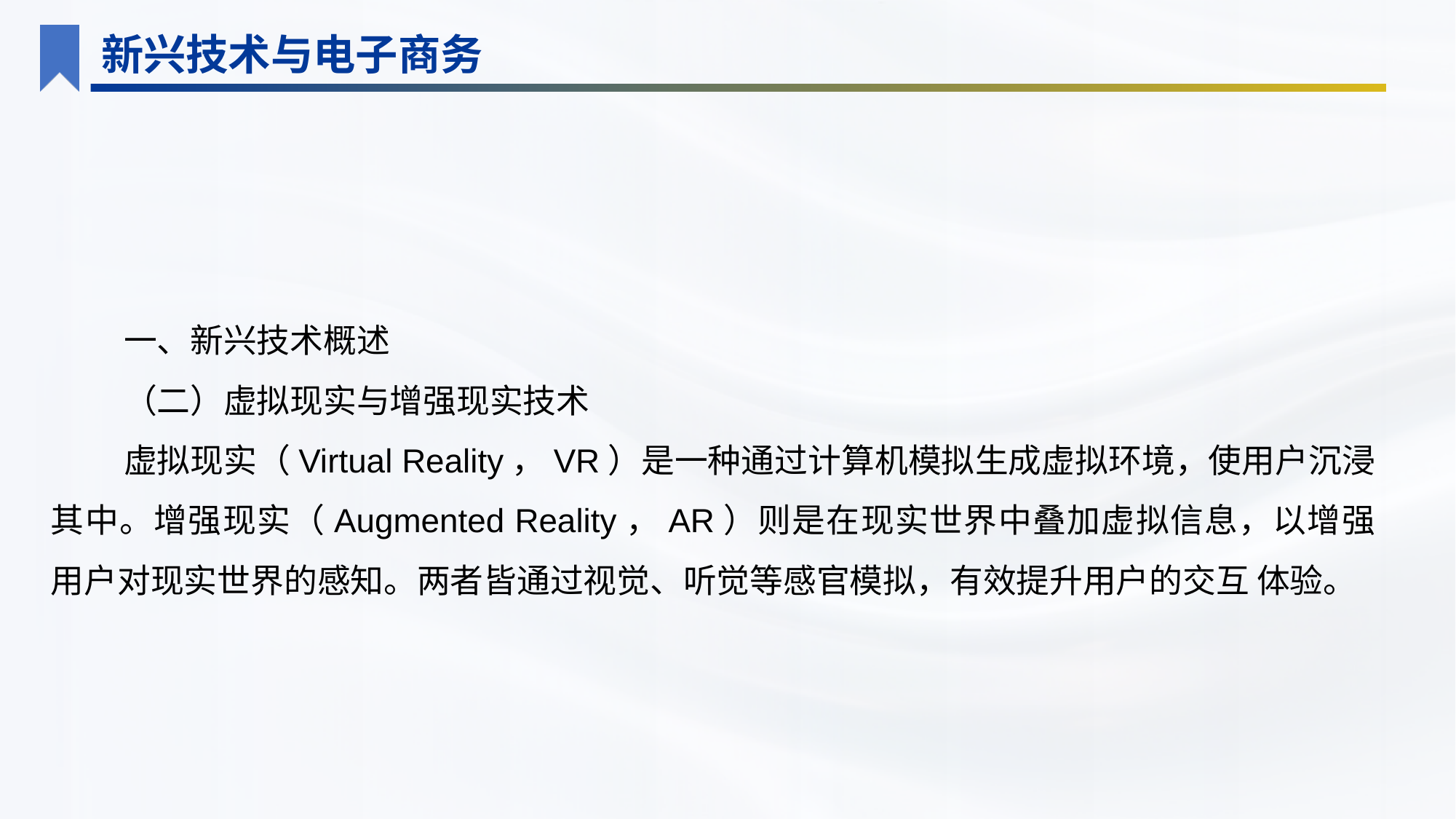

新兴技术与电子商务
一、新兴技术概述
（二）虚拟现实与增强现实技术
虚拟现实（Virtual Reality，VR）是一种通过计算机模拟生成虚拟环境，使用户沉浸其中。增强现实（Augmented Reality，AR）则是在现实世界中叠加虚拟信息，以增强用户对现实世界的感知。两者皆通过视觉、听觉等感官模拟，有效提升用户的交互 体验。